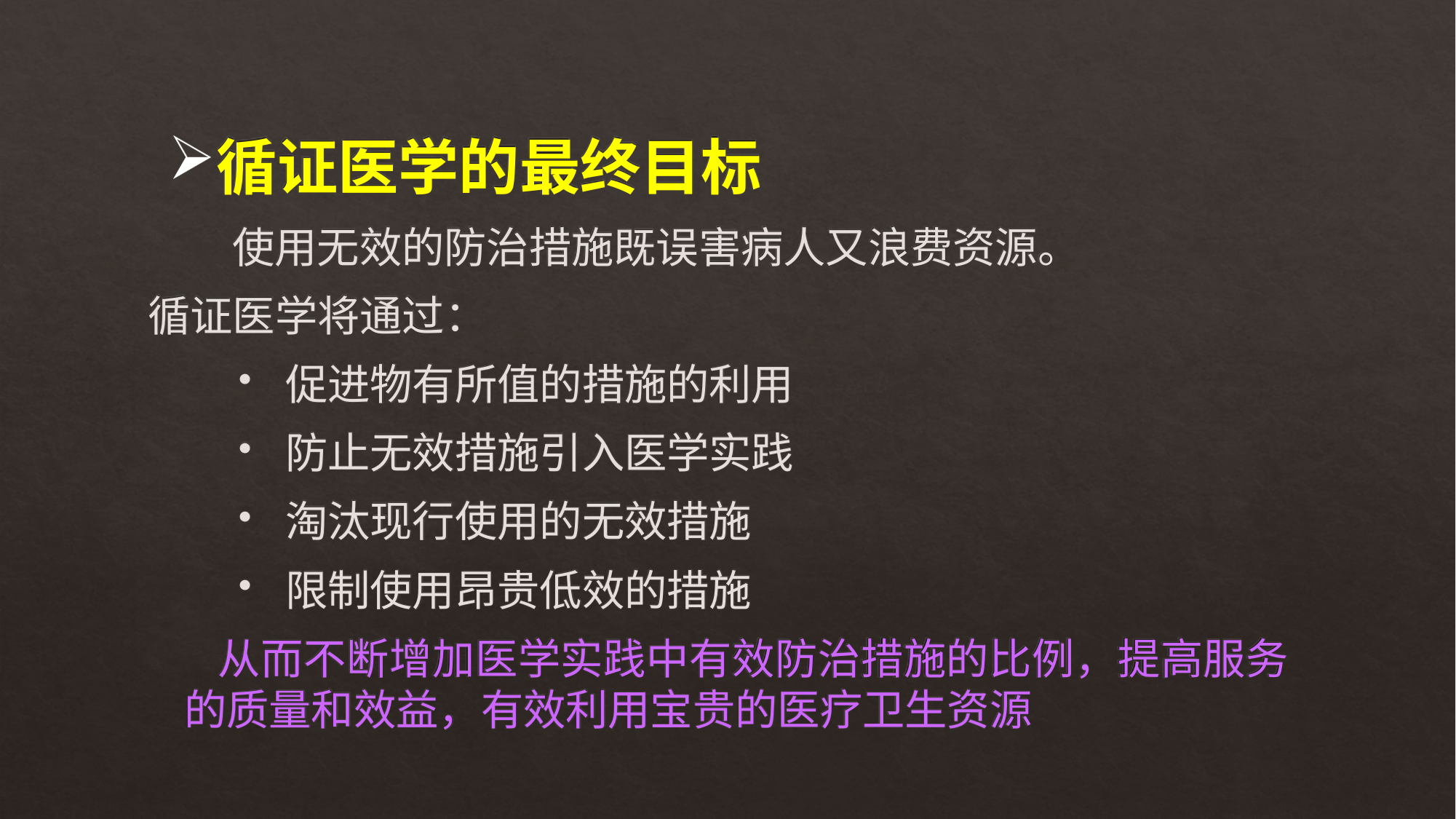

循证医学的最终目标
	    使用无效的防治措施既误害病人又浪费资源。
循证医学将通过：
 促进物有所值的措施的利用
 防止无效措施引入医学实践
 淘汰现行使用的无效措施
 限制使用昂贵低效的措施
      从而不断增加医学实践中有效防治措施的比例，提高服务的质量和效益，有效利用宝贵的医疗卫生资源